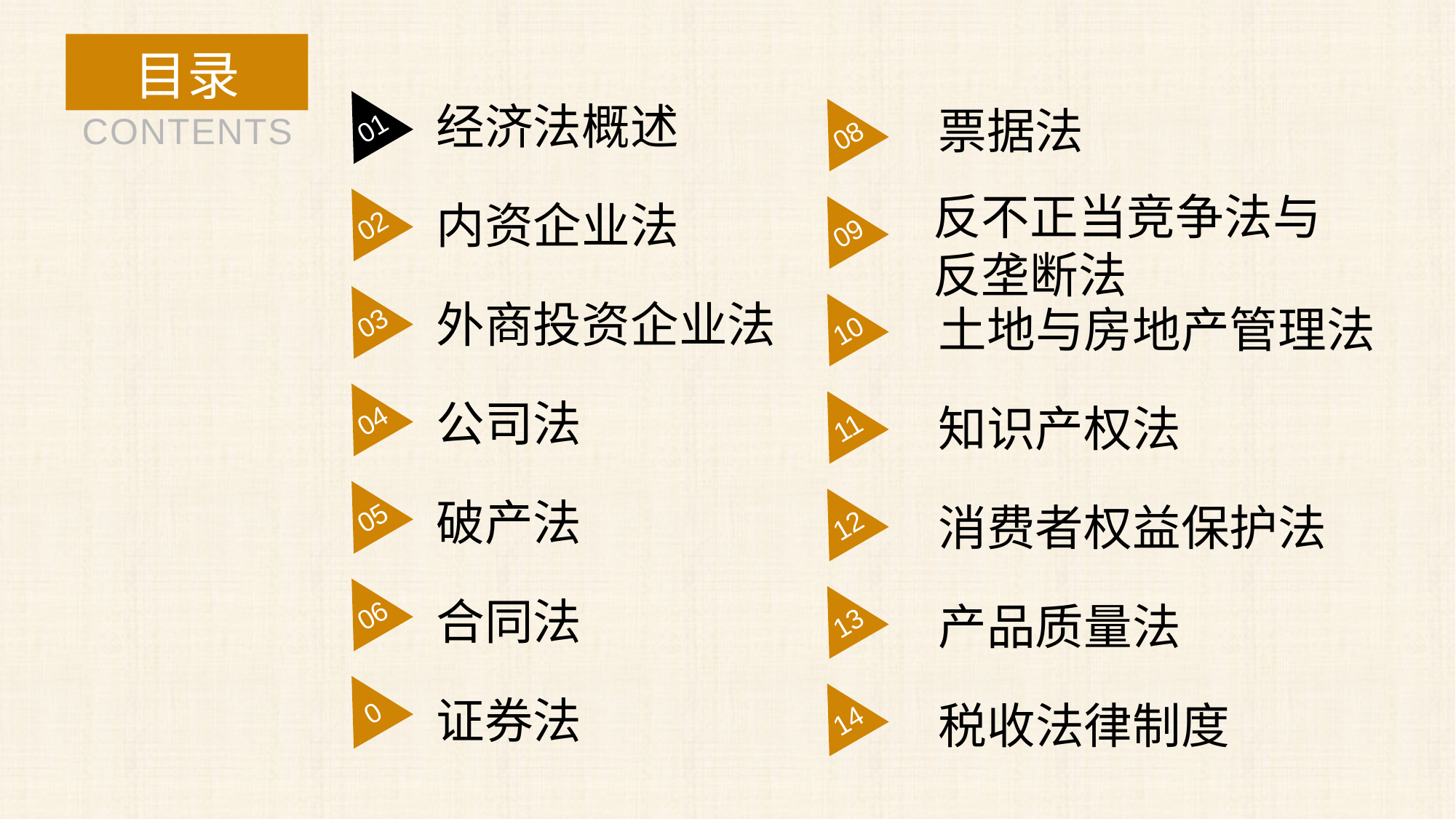

目录
01
经济法概述
08
票据法
CONTENTS
反不正当竞争法与反垄断法
02
内资企业法
09
03
外商投资企业法
10
土地与房地产管理法
04
11
公司法
知识产权法
05
12
破产法
消费者权益保护法
06
13
合同法
产品质量法
0
14
证券法
税收法律制度